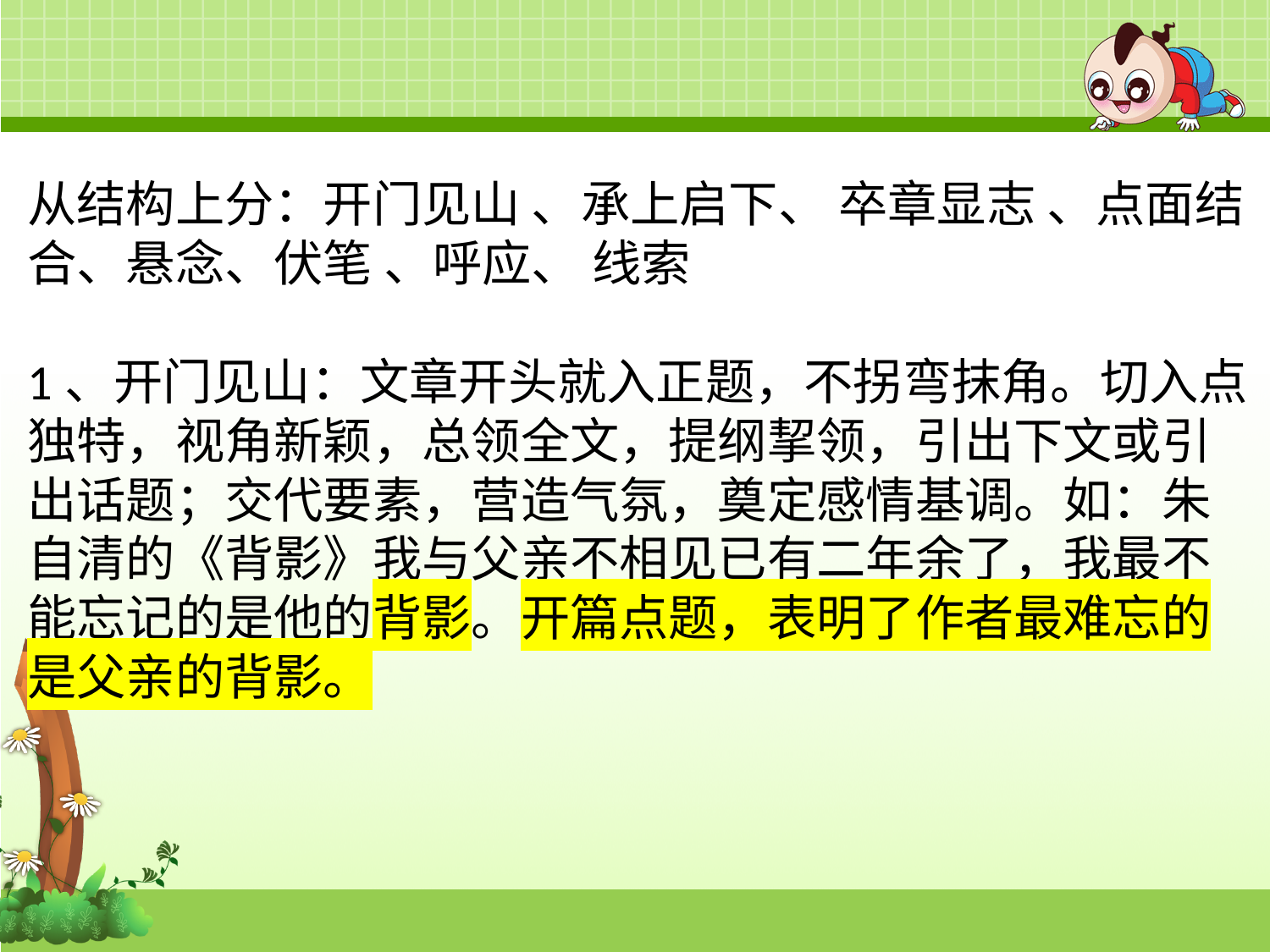

从结构上分：开门见山 、承上启下、 卒章显志 、点面结合、悬念、伏笔 、呼应、 线索

1、开门见山：文章开头就入正题，不拐弯抹角。切入点独特，视角新颖，总领全文，提纲挈领，引出下文或引出话题；交代要素，营造气氛，奠定感情基调。如：朱自清的《背影》我与父亲不相见已有二年余了，我最不能忘记的是他的背影。开篇点题，表明了作者最难忘的是父亲的背影。